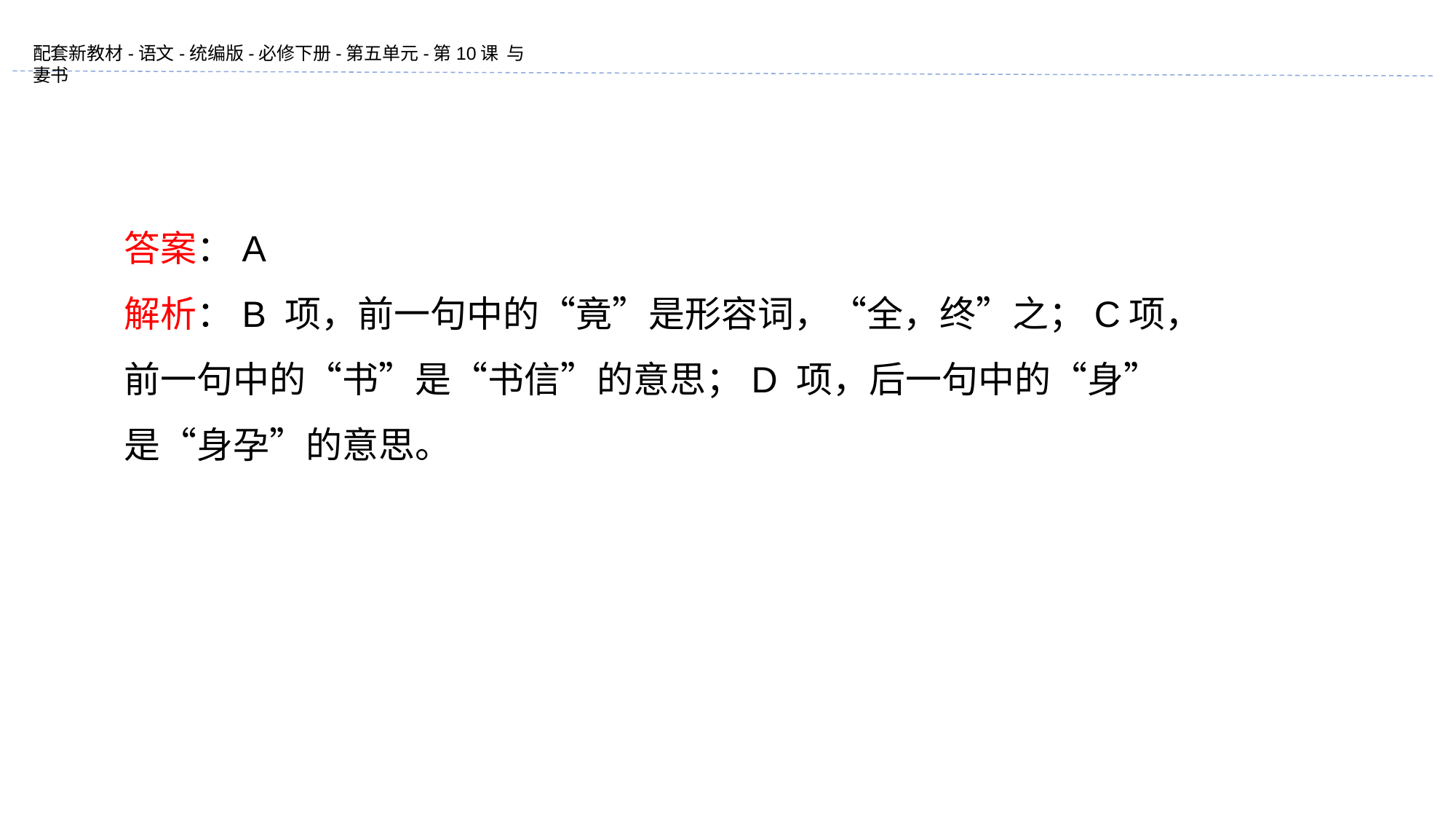

答案：A
解析：B 项，前一句中的“竟”是形容词，“全，终”之；C项，前一句中的“书”是“书信”的意思；D 项，后一句中的“身”是“身孕”的意思。